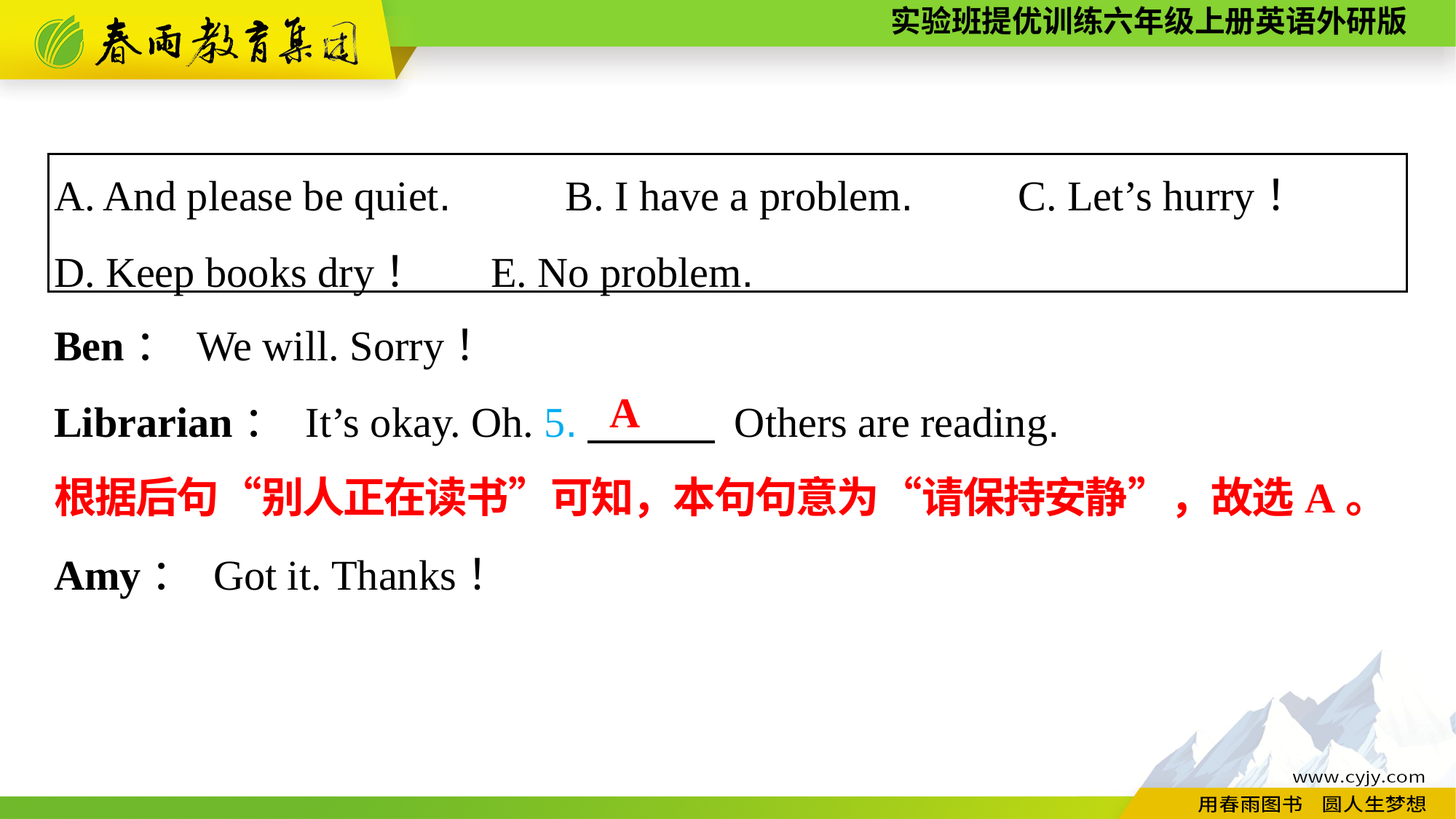

A. And please be quiet.　　 B. I have a problem.　　C. Let’s hurry！
D. Keep books dry！	E. No problem.

Ben： We will. Sorry！
Librarian： It’s okay. Oh. 5.　　　 Others are reading.

Amy： Got it. Thanks！
A
根据后句“别人正在读书”可知，本句句意为“请保持安静”，故选A。